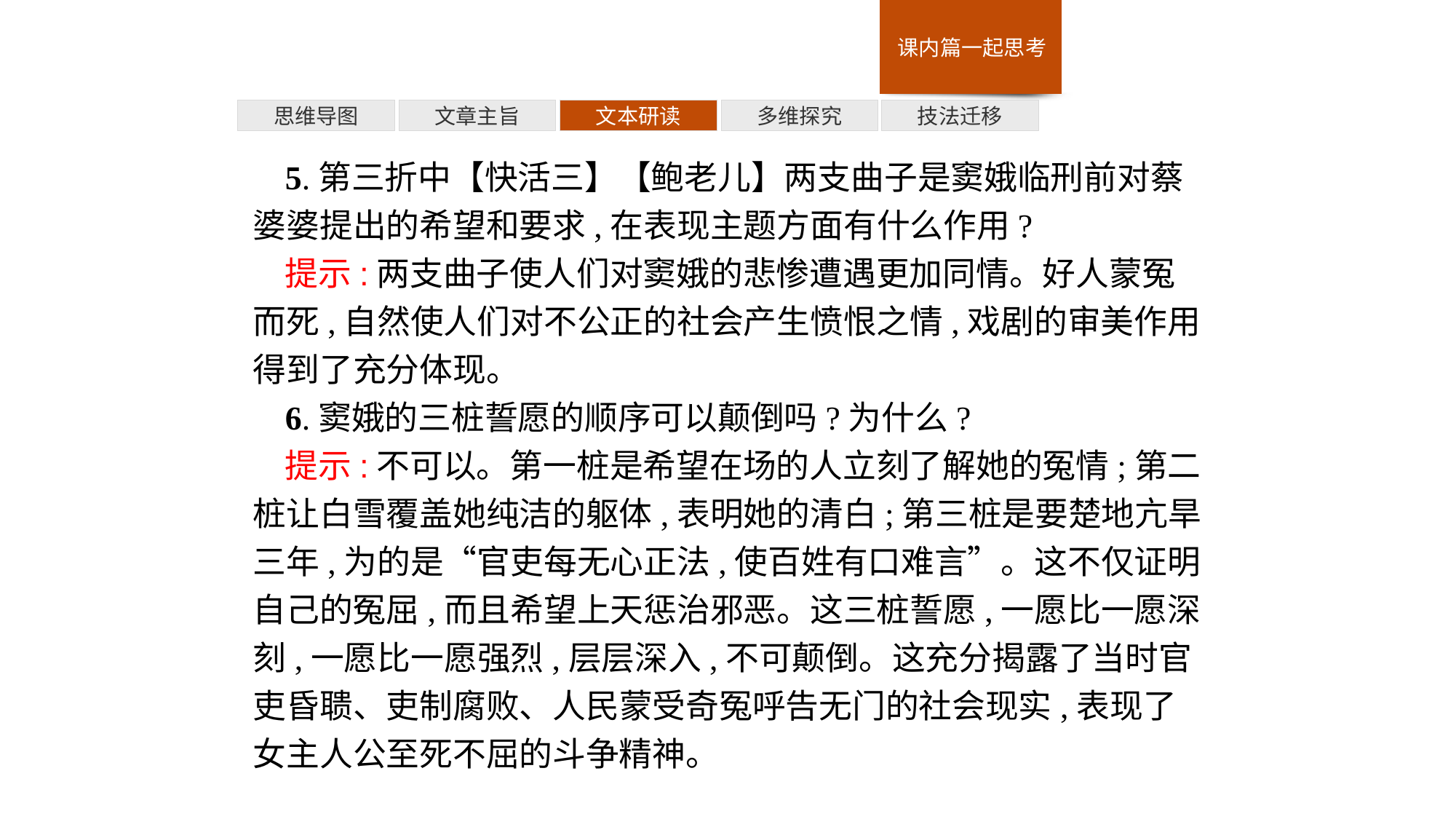

多维探究
思维导图
文章主旨
文本研读
技法迁移
5.第三折中【快活三】【鲍老儿】两支曲子是窦娥临刑前对蔡婆婆提出的希望和要求,在表现主题方面有什么作用?
提示:两支曲子使人们对窦娥的悲惨遭遇更加同情。好人蒙冤而死,自然使人们对不公正的社会产生愤恨之情,戏剧的审美作用得到了充分体现。
6.窦娥的三桩誓愿的顺序可以颠倒吗?为什么?
提示:不可以。第一桩是希望在场的人立刻了解她的冤情;第二桩让白雪覆盖她纯洁的躯体,表明她的清白;第三桩是要楚地亢旱三年,为的是“官吏每无心正法,使百姓有口难言”。这不仅证明自己的冤屈,而且希望上天惩治邪恶。这三桩誓愿,一愿比一愿深刻,一愿比一愿强烈,层层深入,不可颠倒。这充分揭露了当时官吏昏聩、吏制腐败、人民蒙受奇冤呼告无门的社会现实,表现了女主人公至死不屈的斗争精神。